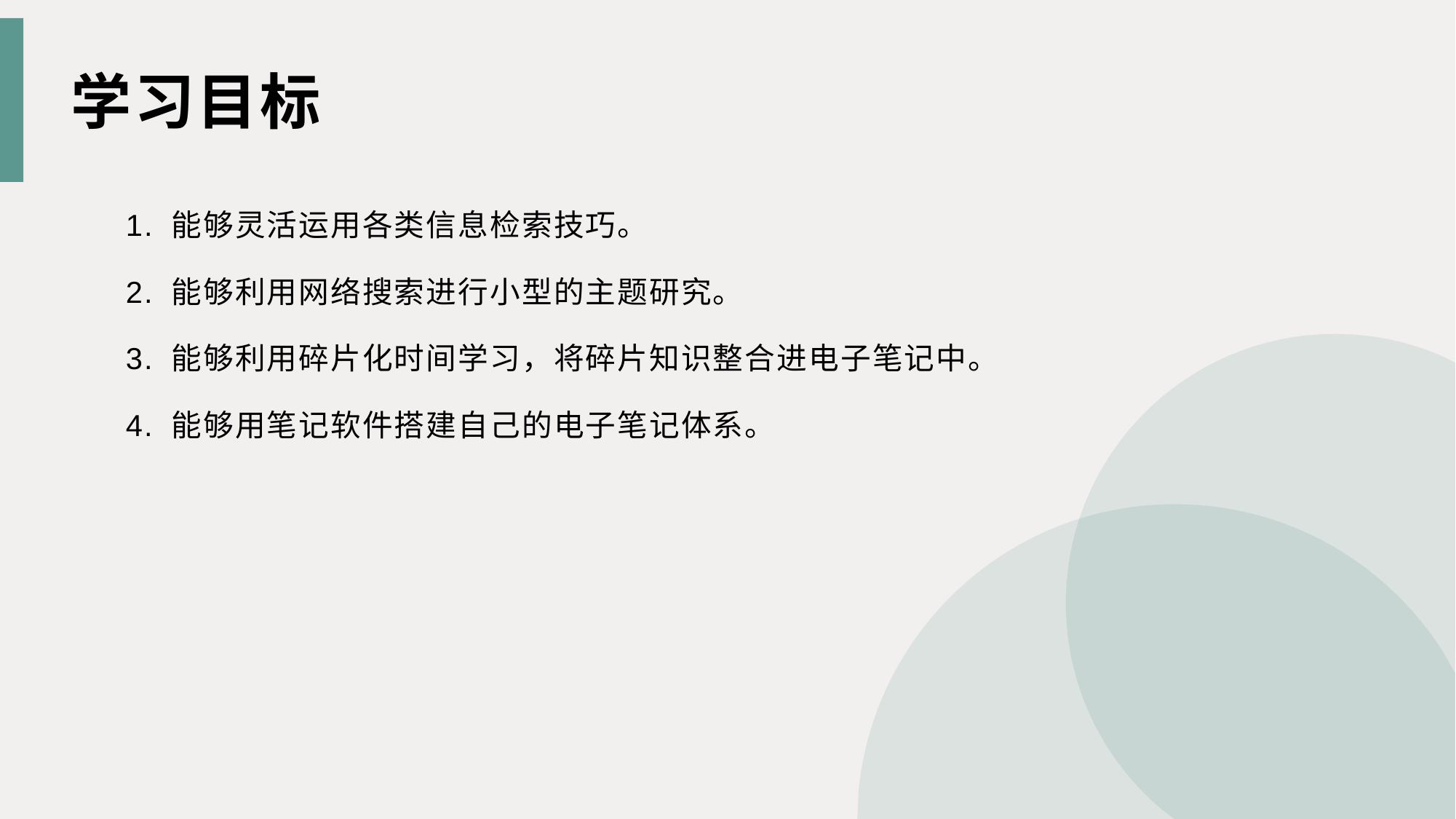

学习目标
1. 能够灵活运用各类信息检索技巧。
2. 能够利用网络搜索进行小型的主题研究。
3. 能够利用碎片化时间学习，将碎片知识整合进电子笔记中。
4. 能够用笔记软件搭建自己的电子笔记体系。